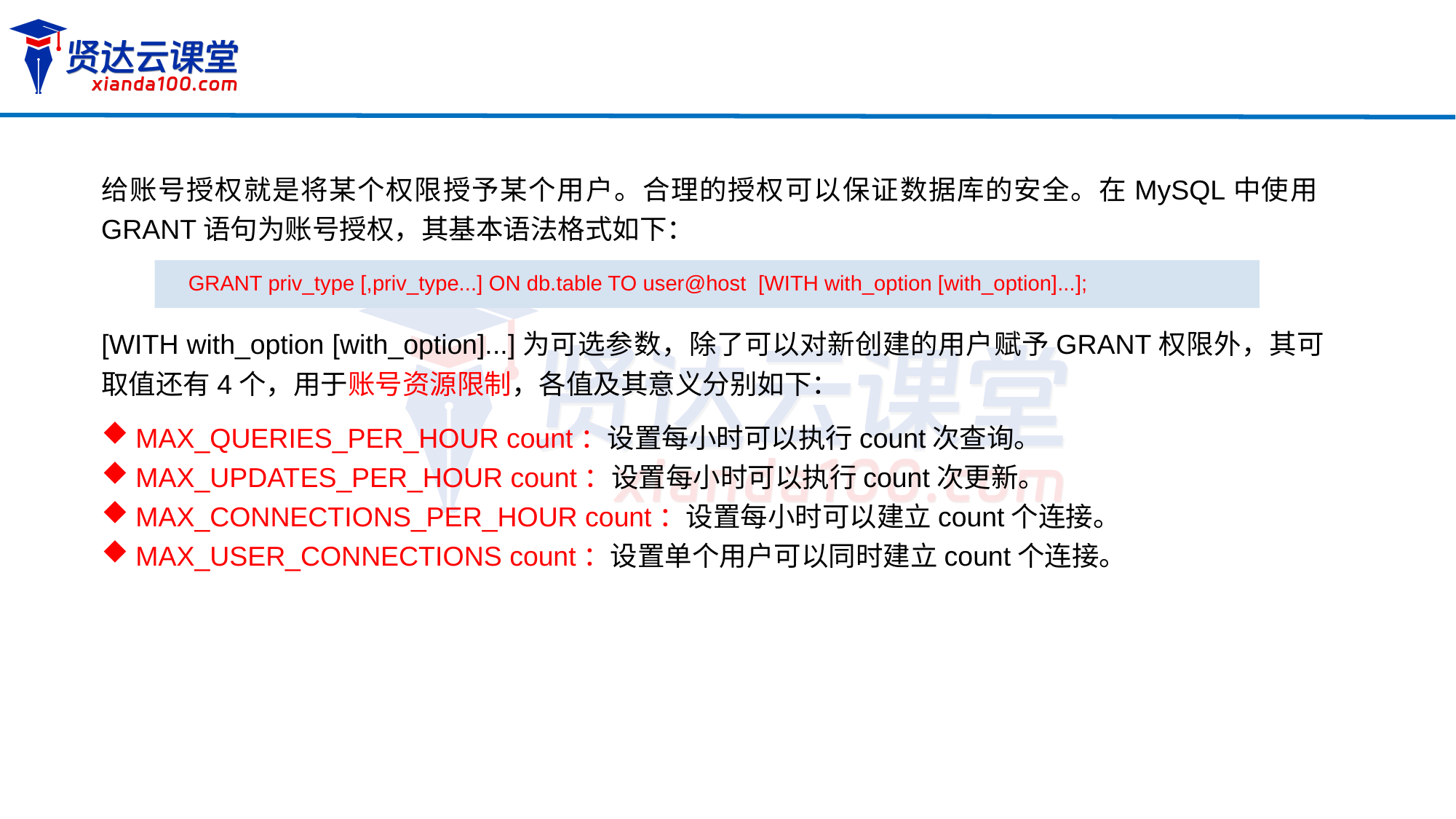

给账号授权就是将某个权限授予某个用户。合理的授权可以保证数据库的安全。在MySQL中使用GRANT语句为账号授权，其基本语法格式如下：

GRANT priv_type [,priv_type...] ON db.table TO user@host  [WITH with_option [with_option]...];
[WITH with_option [with_option]...]为可选参数，除了可以对新创建的用户赋予GRANT权限外，其可取值还有4个，用于账号资源限制，各值及其意义分别如下：
MAX_QUERIES_PER_HOUR count：设置每小时可以执行count次查询。
MAX_UPDATES_PER_HOUR count：设置每小时可以执行count次更新。
MAX_CONNECTIONS_PER_HOUR count：设置每小时可以建立count个连接。
MAX_USER_CONNECTIONS count：设置单个用户可以同时建立count个连接。